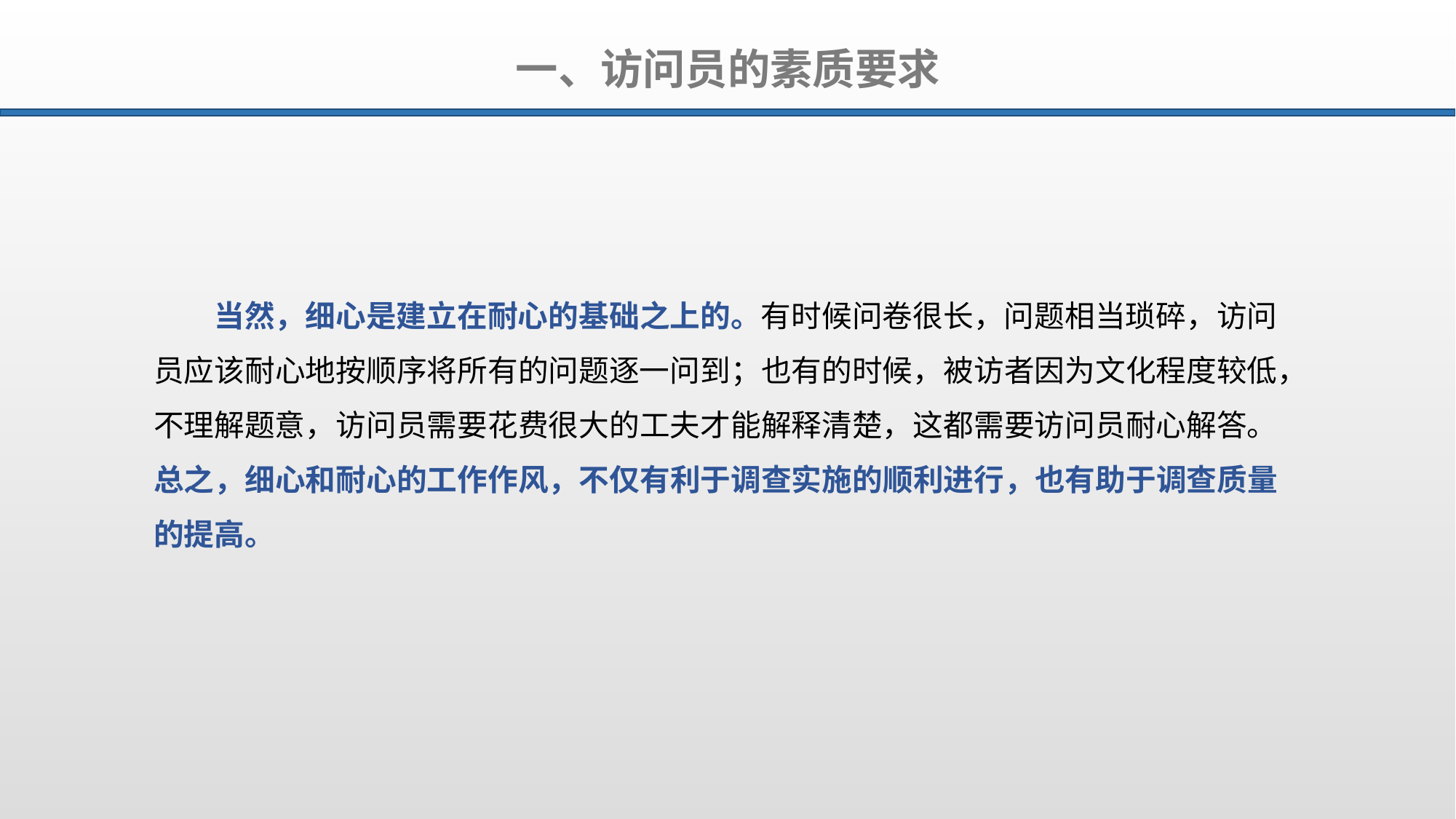

一、访问员的素质要求

当然，细心是建立在耐心的基础之上的。有时候问卷很长，问题相当琐碎，访问员应该耐心地按顺序将所有的问题逐一问到；也有的时候，被访者因为文化程度较低，不理解题意，访问员需要花费很大的工夫才能解释清楚，这都需要访问员耐心解答。总之，细心和耐心的工作作风，不仅有利于调查实施的顺利进行，也有助于调查质量的提高。